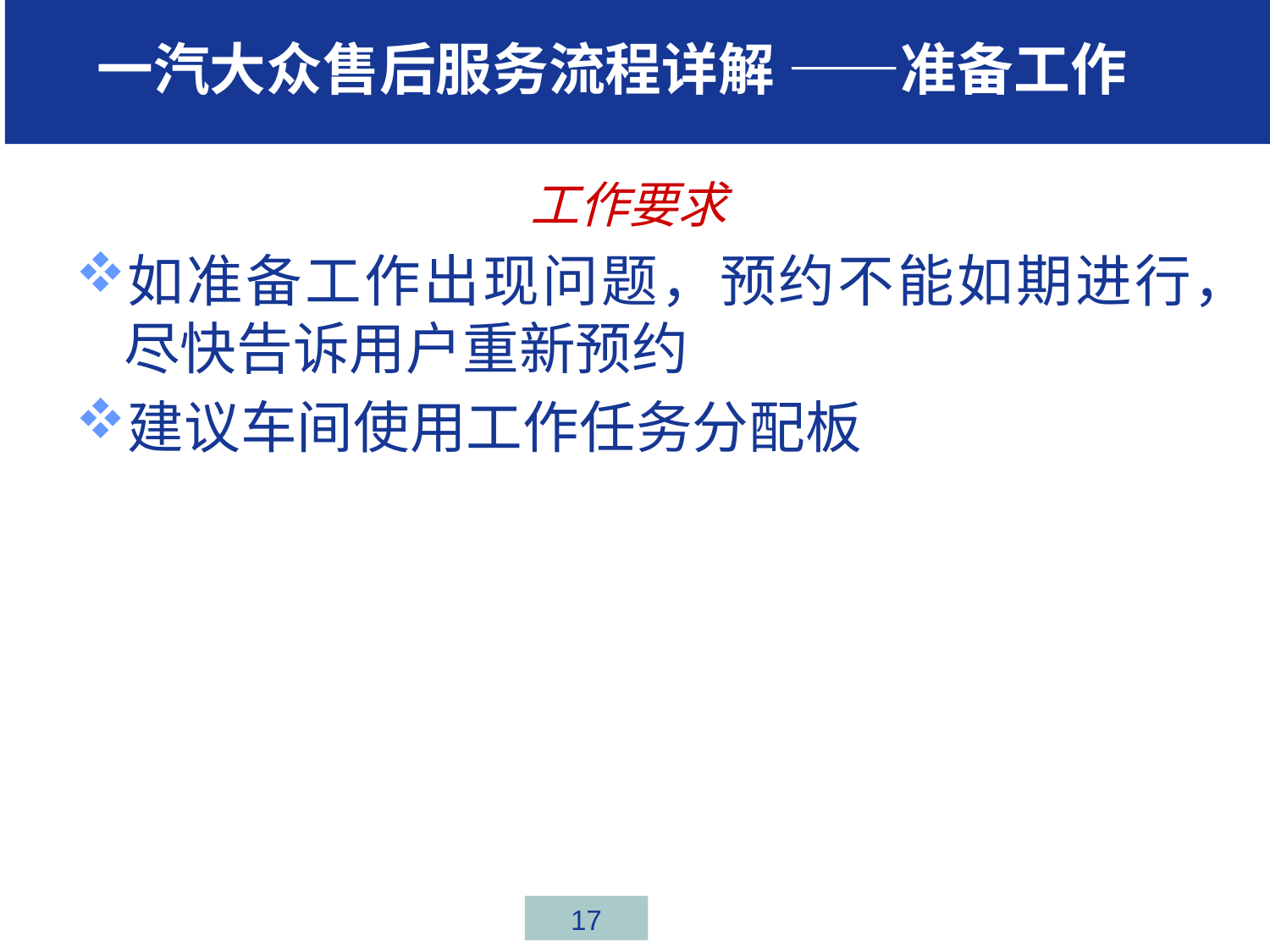

一汽大众售后服务流程详解 ——准备工作
工作要求
如准备工作出现问题，预约不能如期进行，尽快告诉用户重新预约
建议车间使用工作任务分配板
# 2、准备工作
17